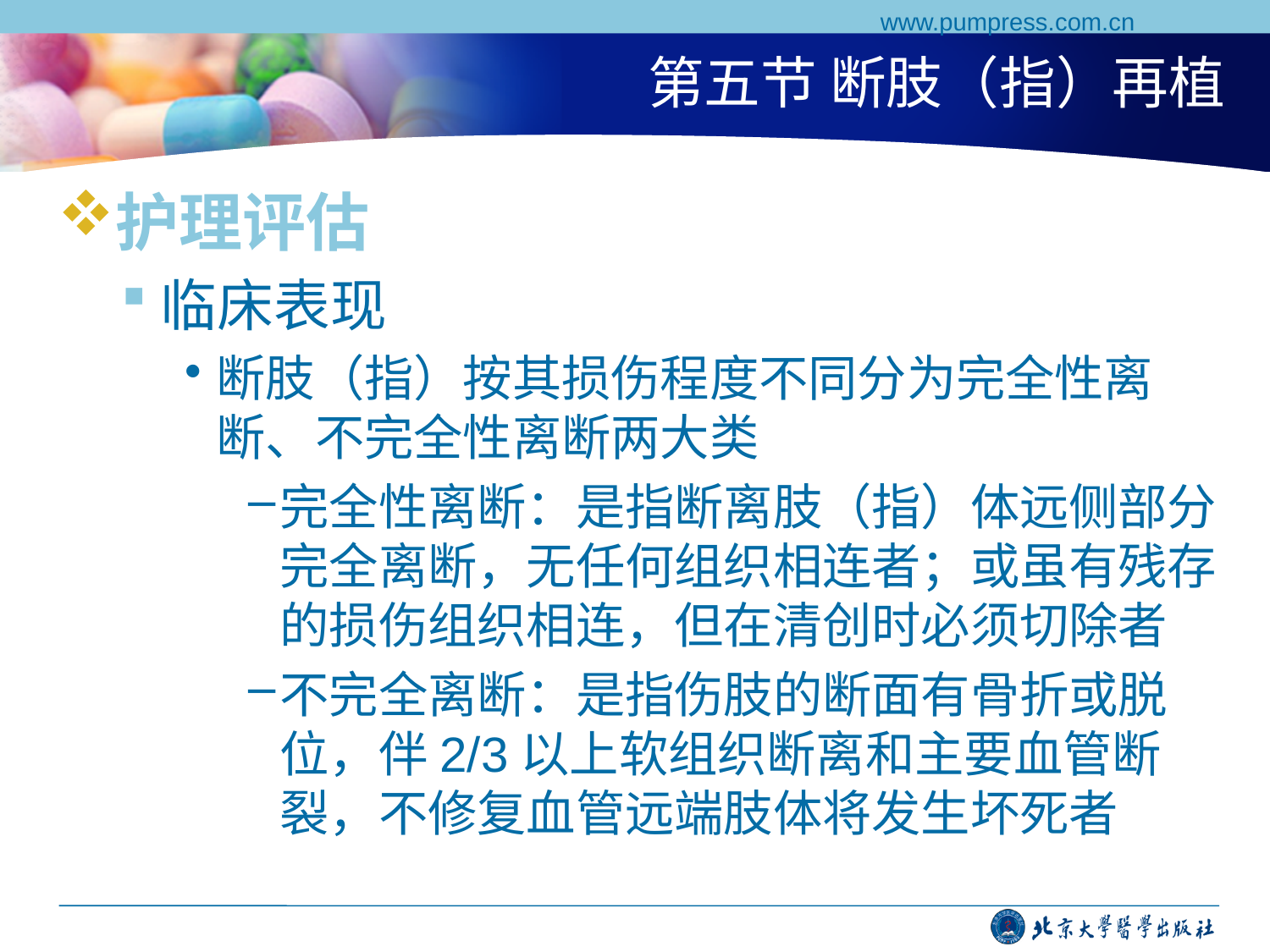

www.pumpress.com.cn
# 第五节 断肢（指）再植
护理评估
临床表现
断肢（指）按其损伤程度不同分为完全性离断、不完全性离断两大类
完全性离断：是指断离肢（指）体远侧部分完全离断，无任何组织相连者；或虽有残存的损伤组织相连，但在清创时必须切除者
不完全离断：是指伤肢的断面有骨折或脱位，伴2/3以上软组织断离和主要血管断裂，不修复血管远端肢体将发生坏死者